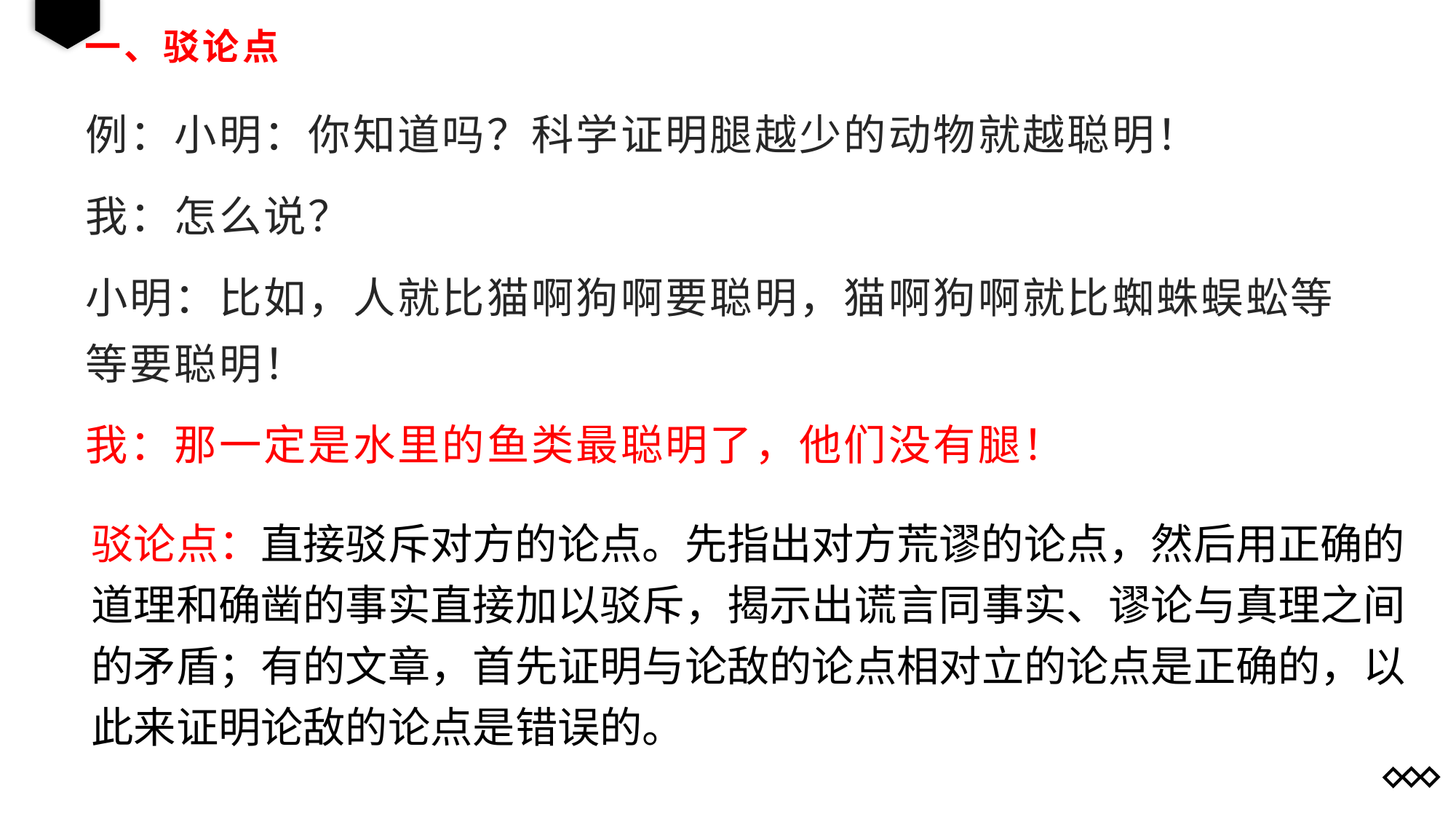

# 一、驳论点
例：小明：你知道吗？科学证明腿越少的动物就越聪明！
我：怎么说？
小明：比如，人就比猫啊狗啊要聪明，猫啊狗啊就比蜘蛛蜈蚣等等要聪明！
我：那一定是水里的鱼类最聪明了，他们没有腿！
驳论点：直接驳斥对方的论点。先指出对方荒谬的论点，然后用正确的
道理和确凿的事实直接加以驳斥，揭示出谎言同事实、谬论与真理之间
的矛盾；有的文章，首先证明与论敌的论点相对立的论点是正确的，以
此来证明论敌的论点是错误的。